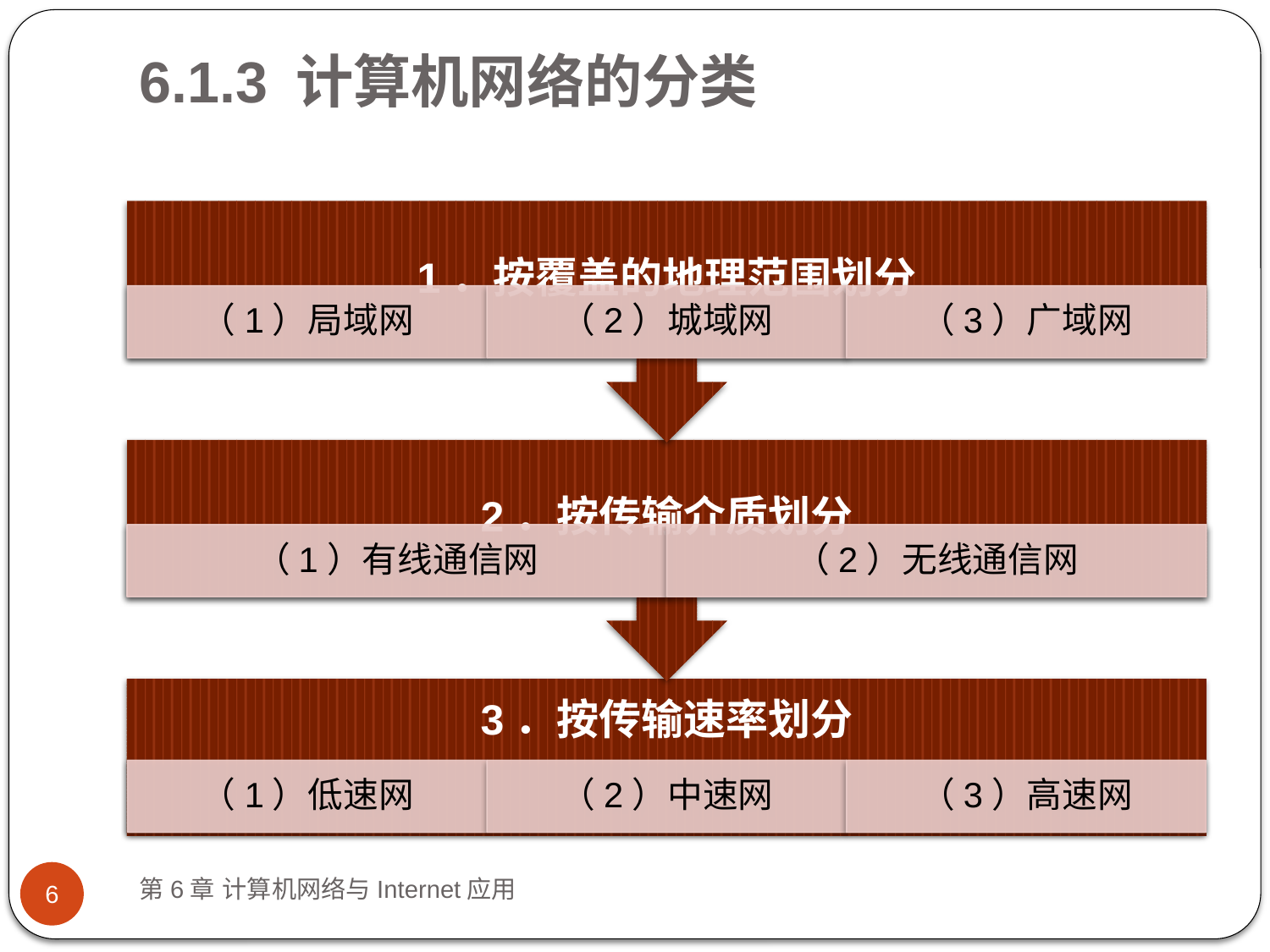

# 6.1.3 计算机网络的分类
3．按传输速率划分
（1）低速网
（2）中速网
（3）高速网
2．按传输介质划分
（1）有线通信网
（2）无线通信网
1．按覆盖的地理范围划分
（1）局域网
（2）城域网
（3）广域网
第6章 计算机网络与Internet应用
6